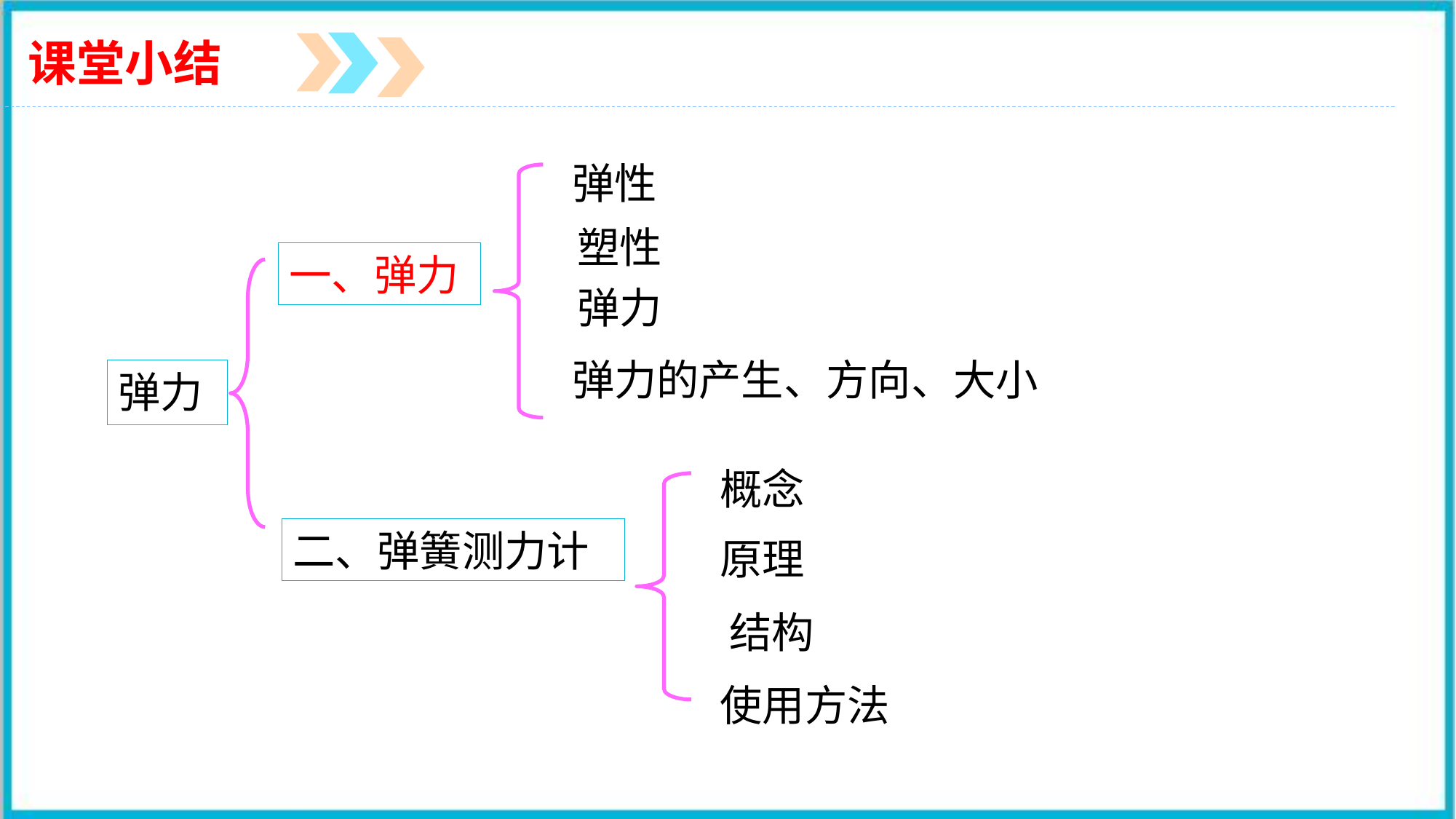

课堂小结

弹性

塑性
一、弹力

弹力
弹力的产生、方向、大小
弹力
概念

二、弹簧测力计
原理
结构
使用方法